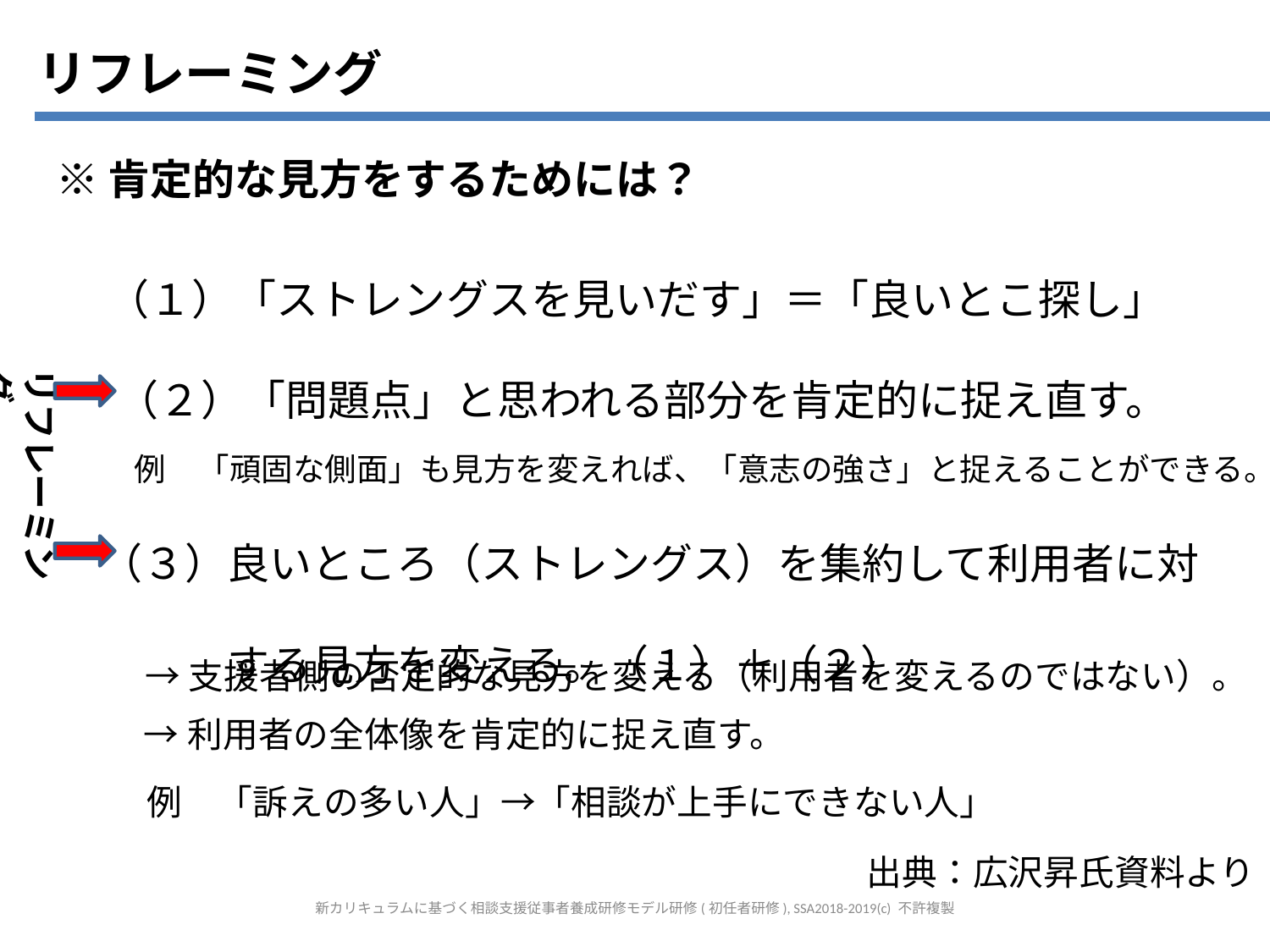

リフレーミング
※肯定的な見方をするためには？
（１）「ストレングスを見いだす」＝「良いとこ探し」
リフレーミング
（２）「問題点」と思われる部分を肯定的に捉え直す。

例　「頑固な側面」も見方を変えれば、「意志の強さ」と捉えることができる。
（３）良いところ（ストレングス）を集約して利用者に対
　　　する見方を変える。（１）＋（２）

→支援者側の否定的な見方を変える（利用者を変えるのではない）。
→利用者の全体像を肯定的に捉え直す。
例　「訴えの多い人」→「相談が上手にできない人」
出典：広沢昇氏資料より
新カリキュラムに基づく相談支援従事者養成研修モデル研修(初任者研修), SSA2018-2019(c) 不許複製